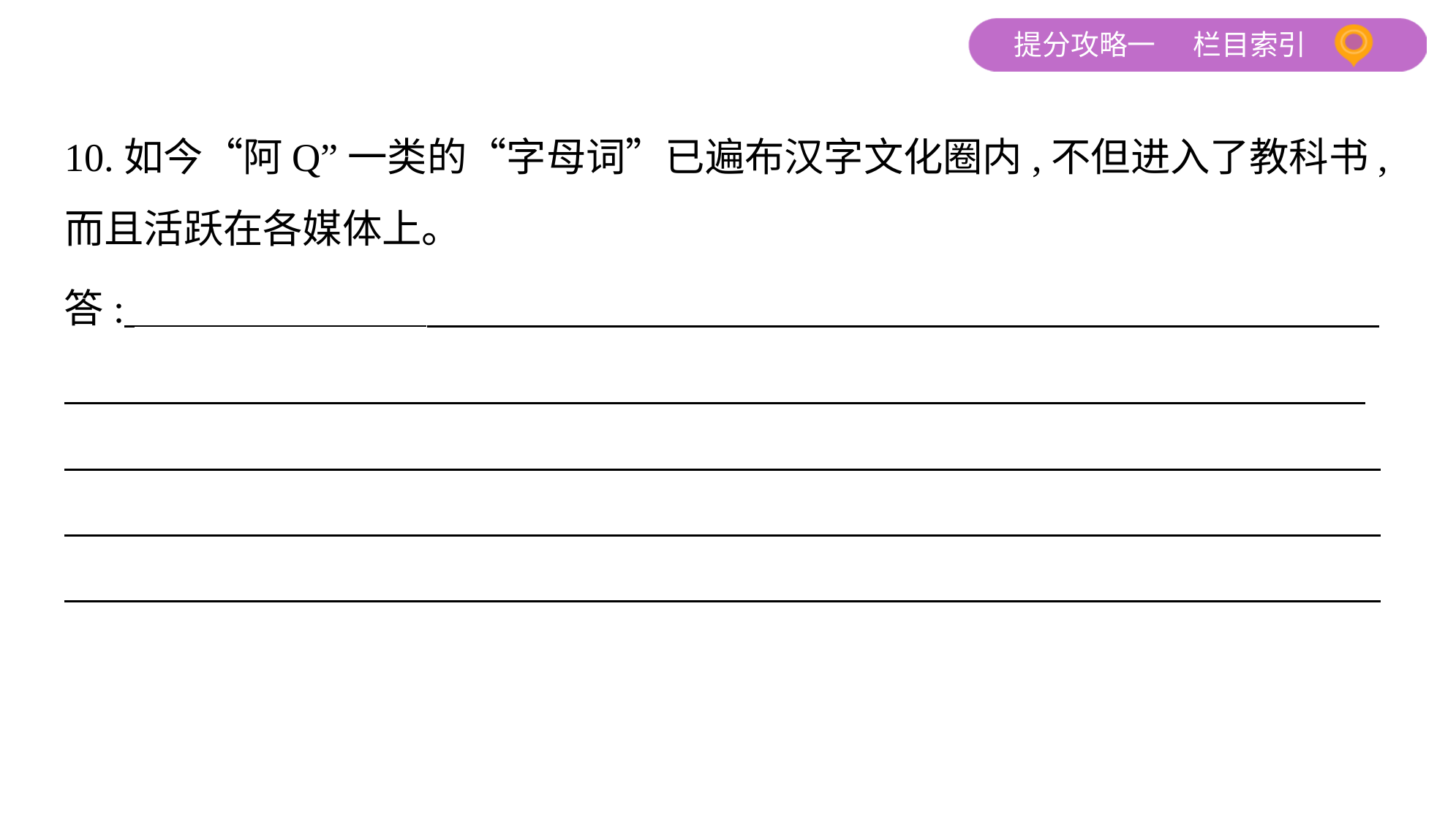

10.如今“阿Q”一类的“字母词”已遍布汉字文化圈内,不但进入了教科书,
而且活跃在各媒体上。
答: